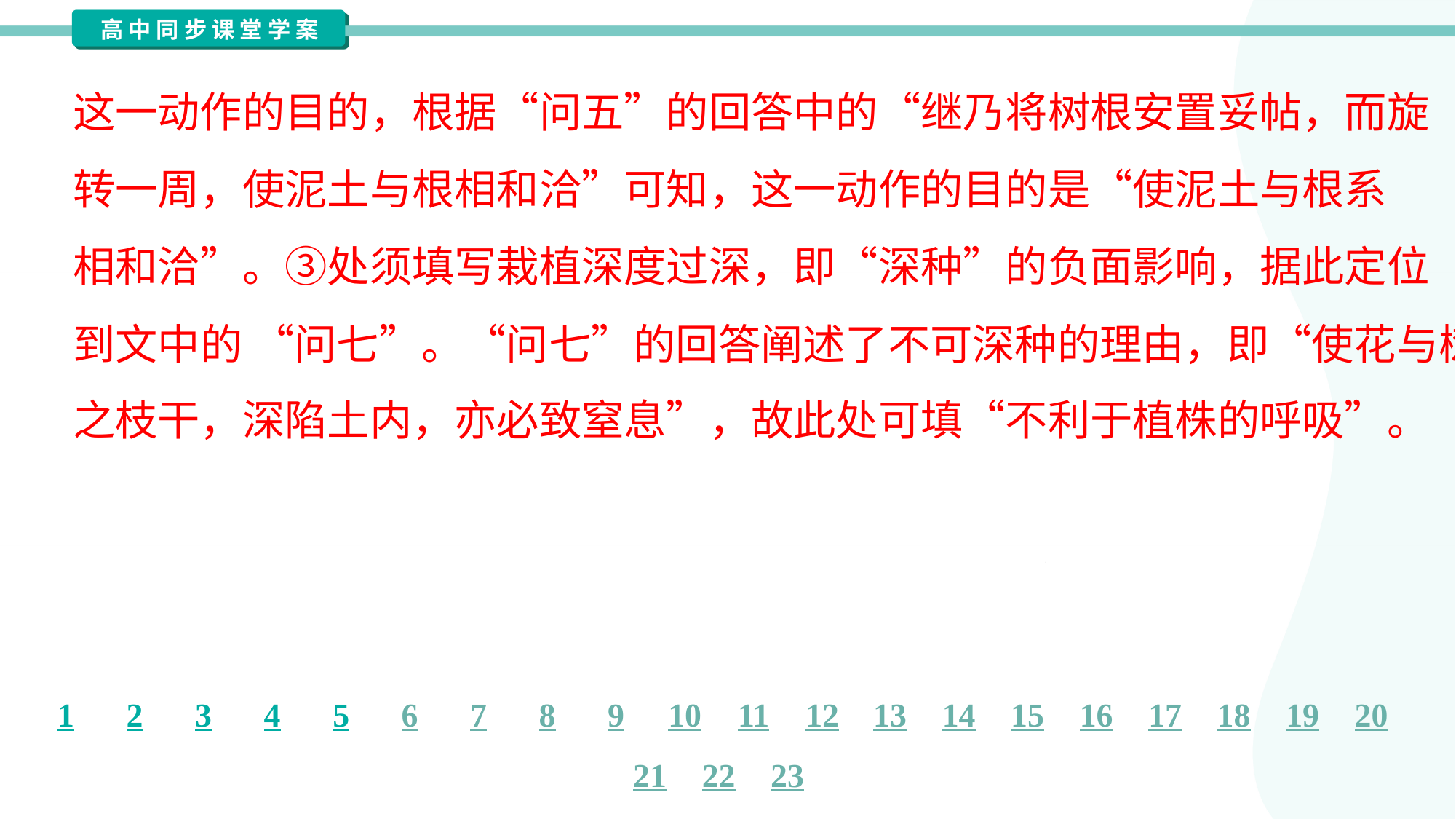

这一动作的目的，根据“问五”的回答中的“继乃将树根安置妥帖，而旋
转一周，使泥土与根相和洽”可知，这一动作的目的是“使泥土与根系
相和洽”。③处须填写栽植深度过深，即“深种”的负面影响，据此定位
到文中的 “问七”。“问七”的回答阐述了不可深种的理由，即“使花与树
之枝干，深陷土内，亦必致窒息”，故此处可填“不利于植株的呼吸”。